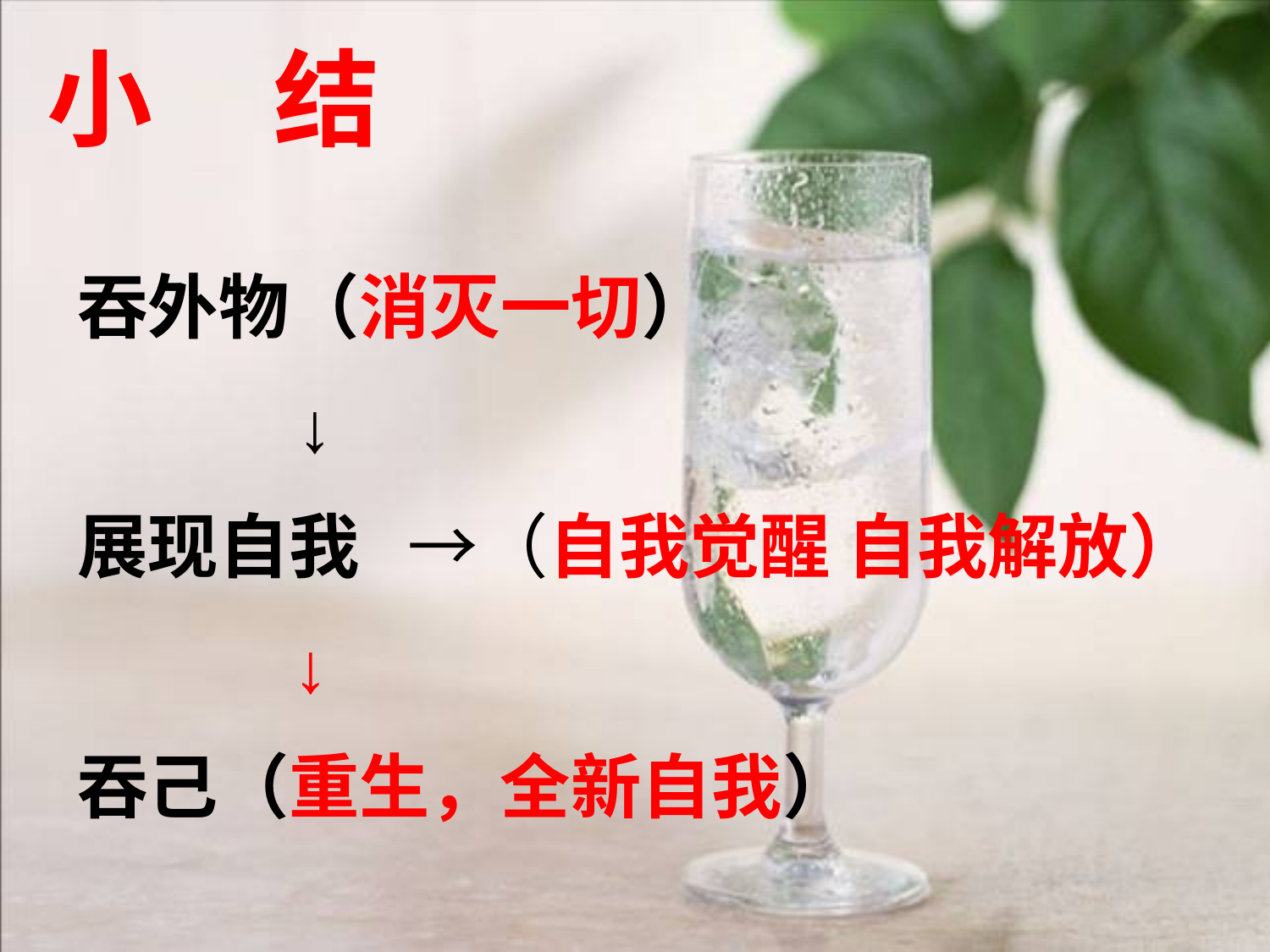

小     结
吞外物（消灭一切）

展现自我   →（自我觉醒 自我解放）
           ↓
吞己（重生，全新自我）
↓